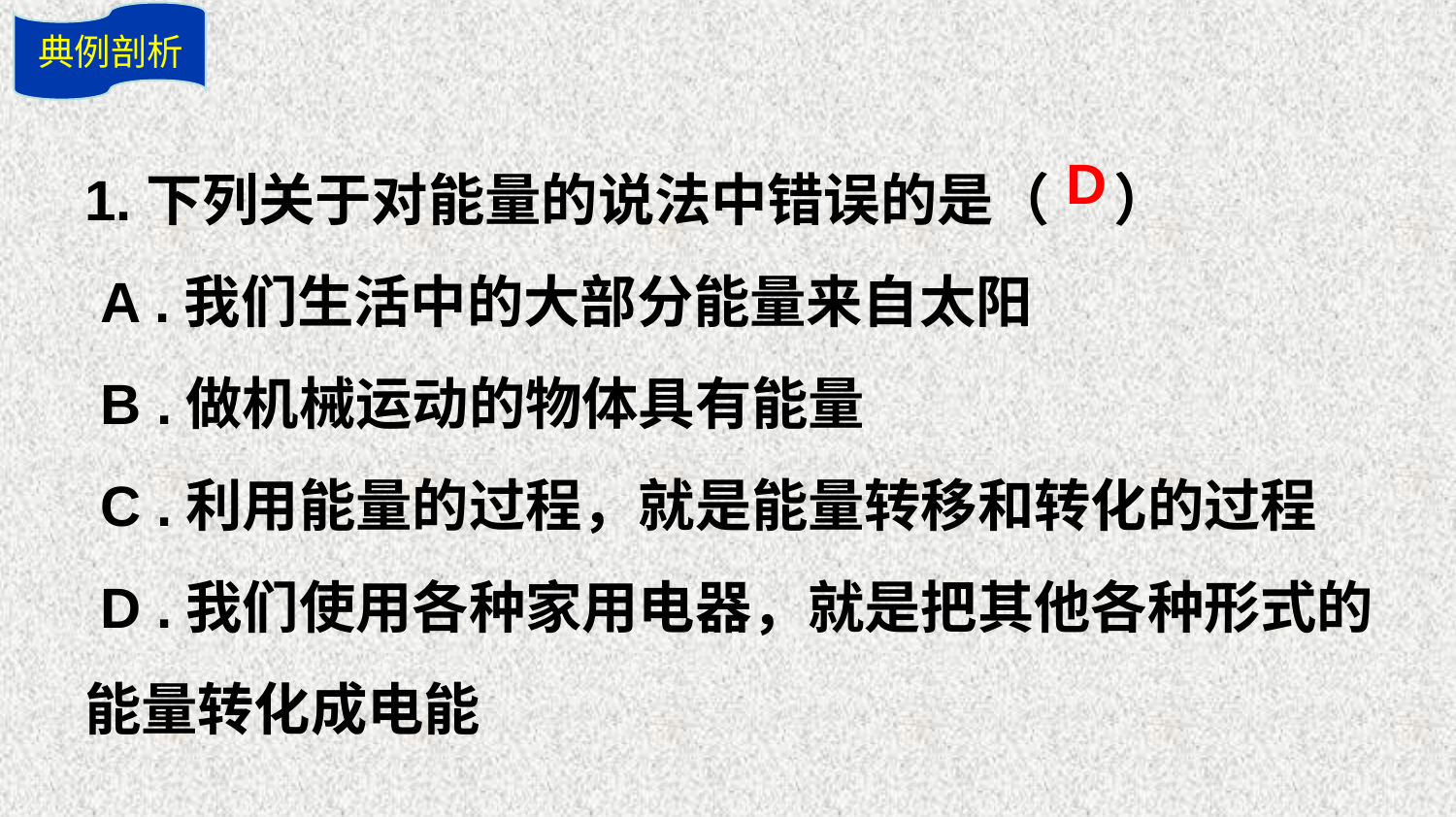

典例剖析
1.下列关于对能量的说法中错误的是（    ）
 A .我们生活中的大部分能量来自太阳
 B .做机械运动的物体具有能量
 C .利用能量的过程，就是能量转移和转化的过程
 D .我们使用各种家用电器，就是把其他各种形式的能量转化成电能
D